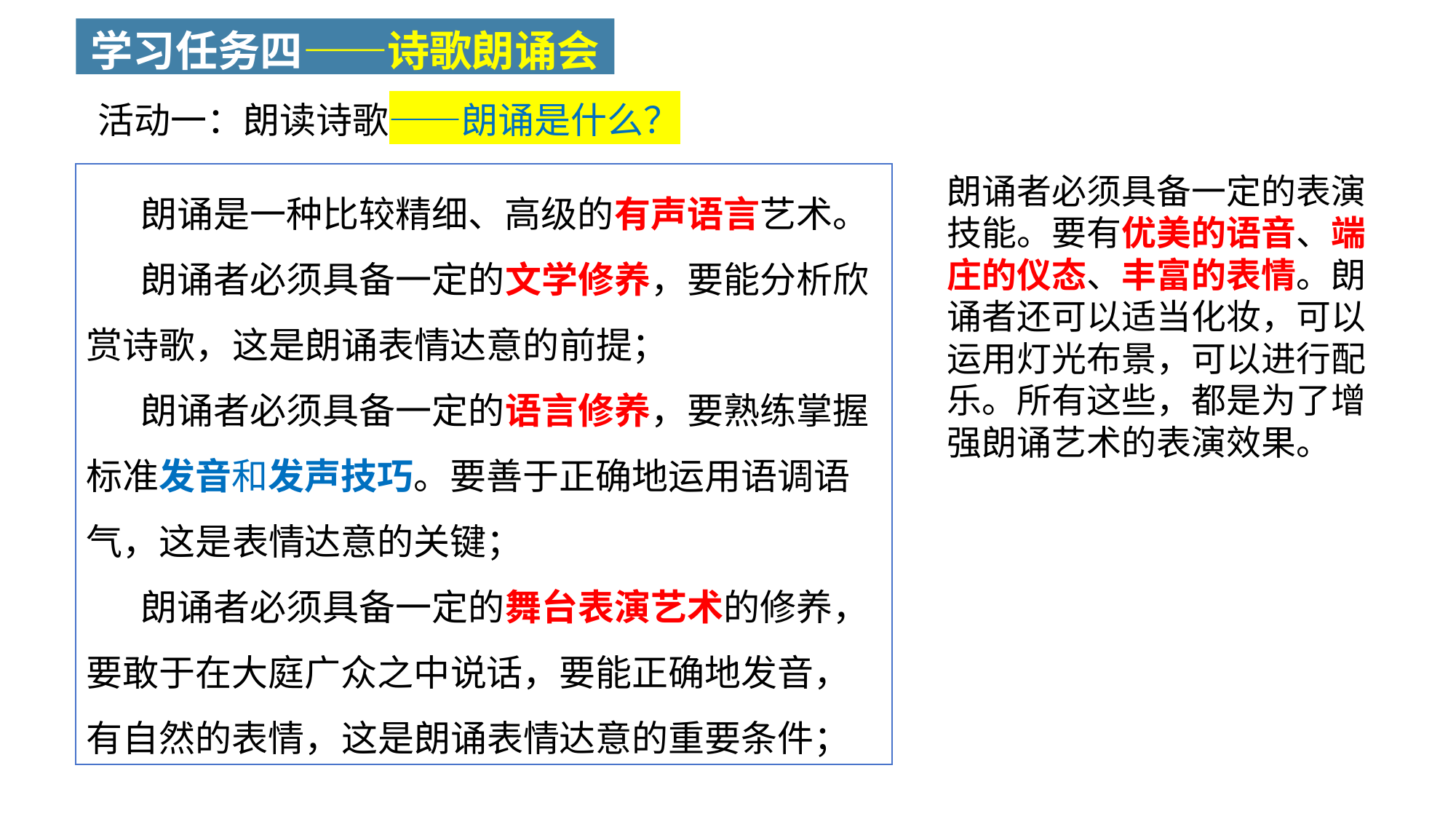

学习任务四——诗歌朗诵会
活动一：朗读诗歌——朗诵是什么？
朗诵是一种比较精细、高级的有声语言艺术。
朗诵者必须具备一定的文学修养，要能分析欣赏诗歌，这是朗诵表情达意的前提；
朗诵者必须具备一定的语言修养，要熟练掌握标准发音和发声技巧。要善于正确地运用语调语气，这是表情达意的关键；
朗诵者必须具备一定的舞台表演艺术的修养，要敢于在大庭广众之中说话，要能正确地发音，有自然的表情，这是朗诵表情达意的重要条件；
朗诵者必须具备一定的表演技能。要有优美的语音、端庄的仪态、丰富的表情。朗诵者还可以适当化妆，可以运用灯光布景，可以进行配乐。所有这些，都是为了增强朗诵艺术的表演效果。